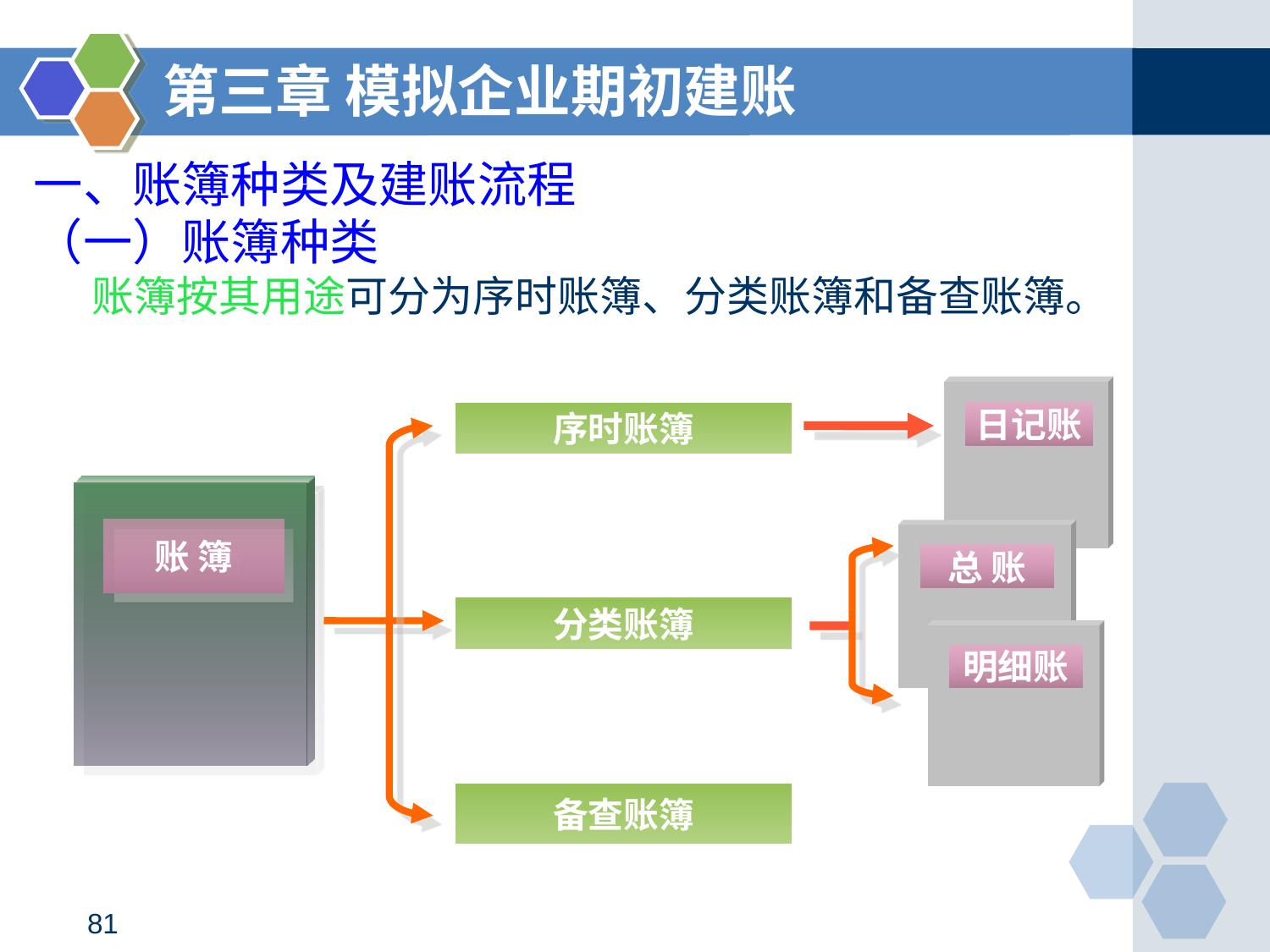

第三章 模拟企业期初建账
一、账簿种类及建账流程
（一）账簿种类
     账簿按其用途可分为序时账簿、分类账簿和备查账簿。

日记账
序时账簿

账 簿

总 账

分类账簿

明细账
备查账簿